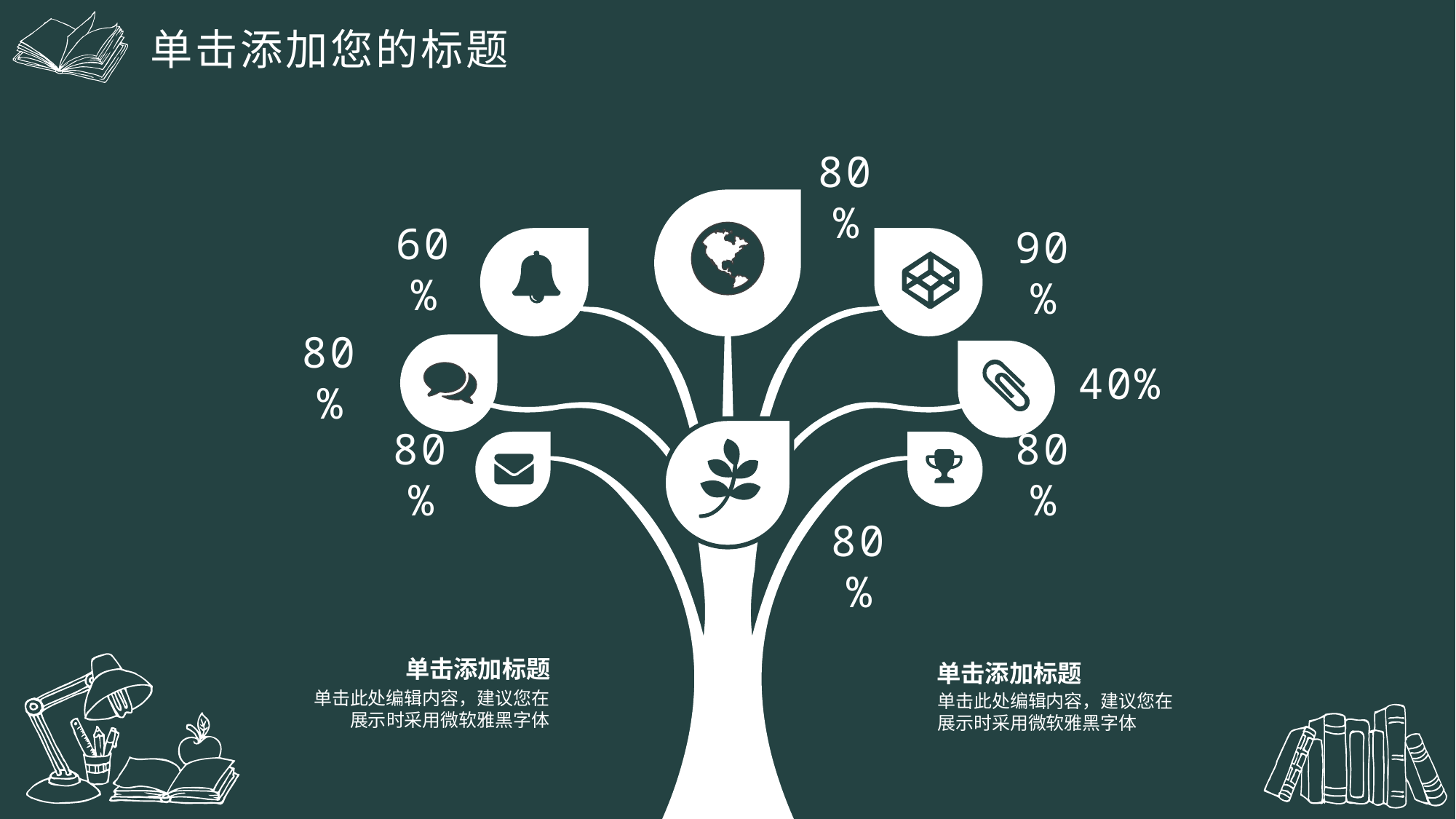

单击添加您的标题
80%

60%
90%

80%
40%

80%
80%

80%
单击添加标题
单击添加标题
单击此处编辑内容，建议您在展示时采用微软雅黑字体
单击此处编辑内容，建议您在展示时采用微软雅黑字体